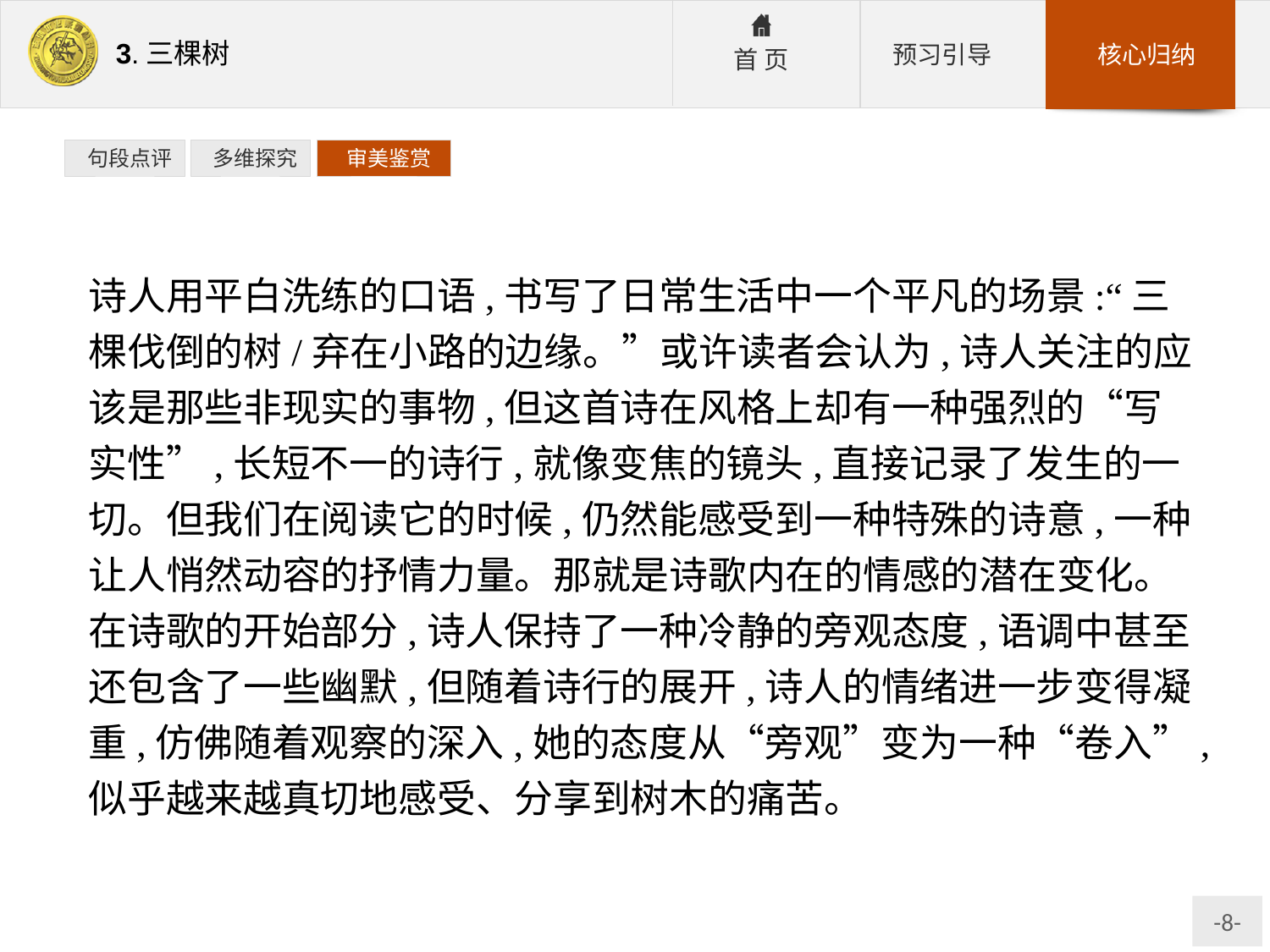

句段点评
 多维探究
 审美鉴赏
诗人用平白洗练的口语,书写了日常生活中一个平凡的场景:“三棵伐倒的树/弃在小路的边缘。”或许读者会认为,诗人关注的应该是那些非现实的事物,但这首诗在风格上却有一种强烈的“写实性”,长短不一的诗行,就像变焦的镜头,直接记录了发生的一切。但我们在阅读它的时候,仍然能感受到一种特殊的诗意,一种让人悄然动容的抒情力量。那就是诗歌内在的情感的潜在变化。在诗歌的开始部分,诗人保持了一种冷静的旁观态度,语调中甚至还包含了一些幽默,但随着诗行的展开,诗人的情绪进一步变得凝重,仿佛随着观察的深入,她的态度从“旁观”变为一种“卷入”,似乎越来越真切地感受、分享到树木的痛苦。